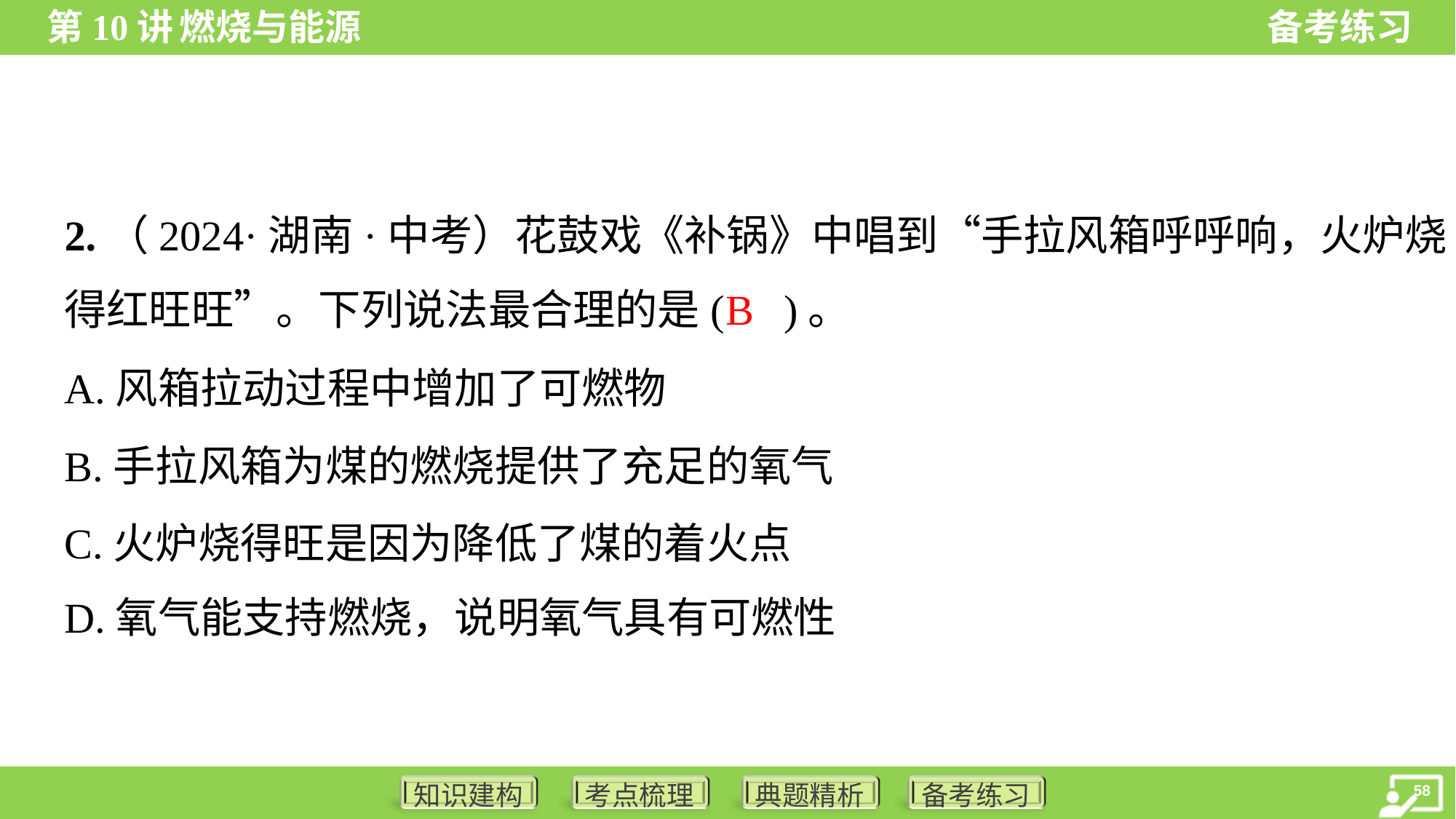

2.（2024·湖南·中考）花鼓戏《补锅》中唱到“手拉风箱呼呼响，火炉烧
得红旺旺”。下列说法最合理的是(     )。
B
A.风箱拉动过程中增加了可燃物
B.手拉风箱为煤的燃烧提供了充足的氧气
C.火炉烧得旺是因为降低了煤的着火点
D.氧气能支持燃烧，说明氧气具有可燃性